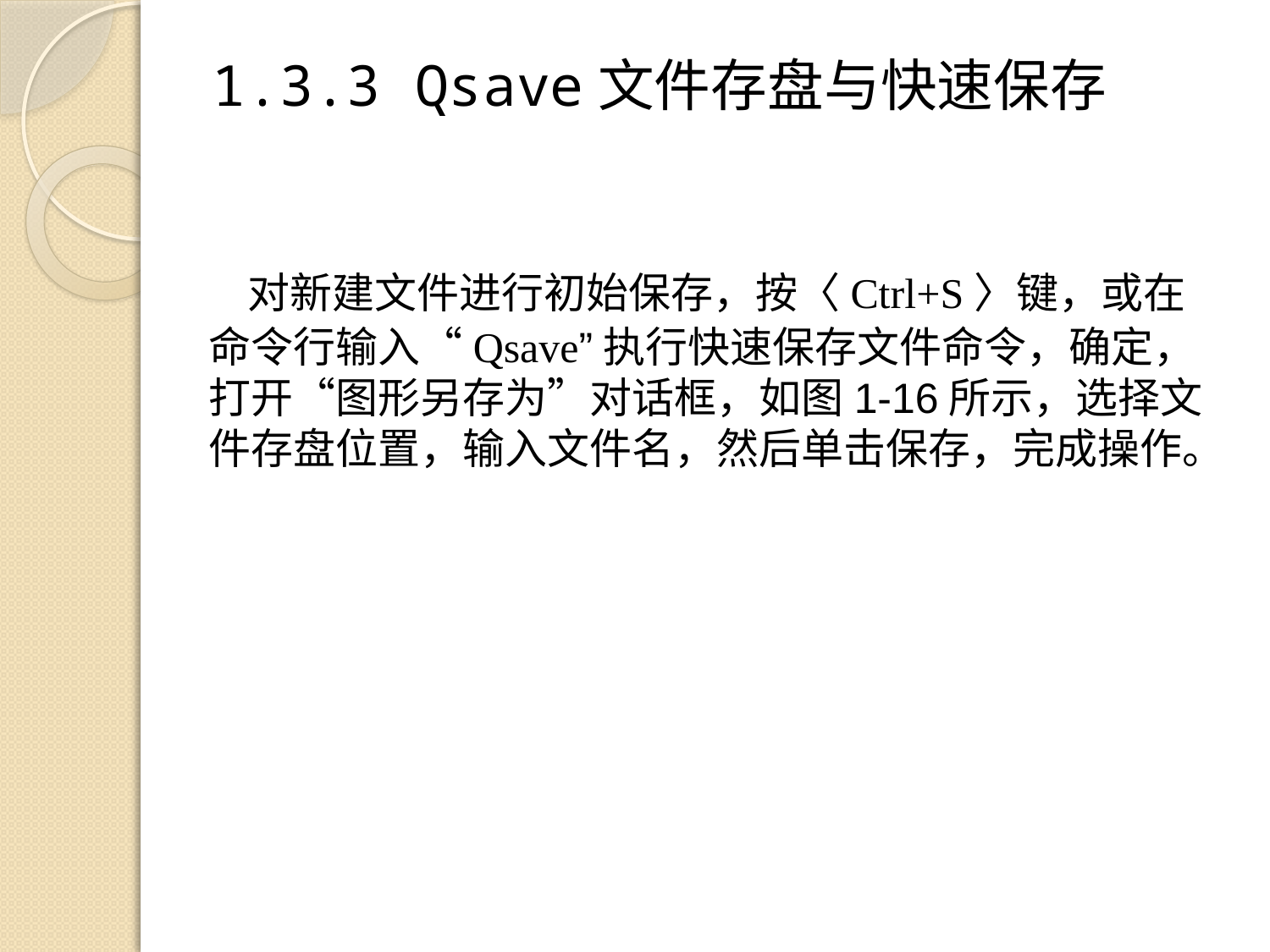

# 1.3.3 Qsave文件存盘与快速保存
  对新建文件进行初始保存，按〈Ctrl+S〉键，或在命令行输入“Qsave”执行快速保存文件命令，确定，打开“图形另存为”对话框，如图1-16所示，选择文件存盘位置，输入文件名，然后单击保存，完成操作。